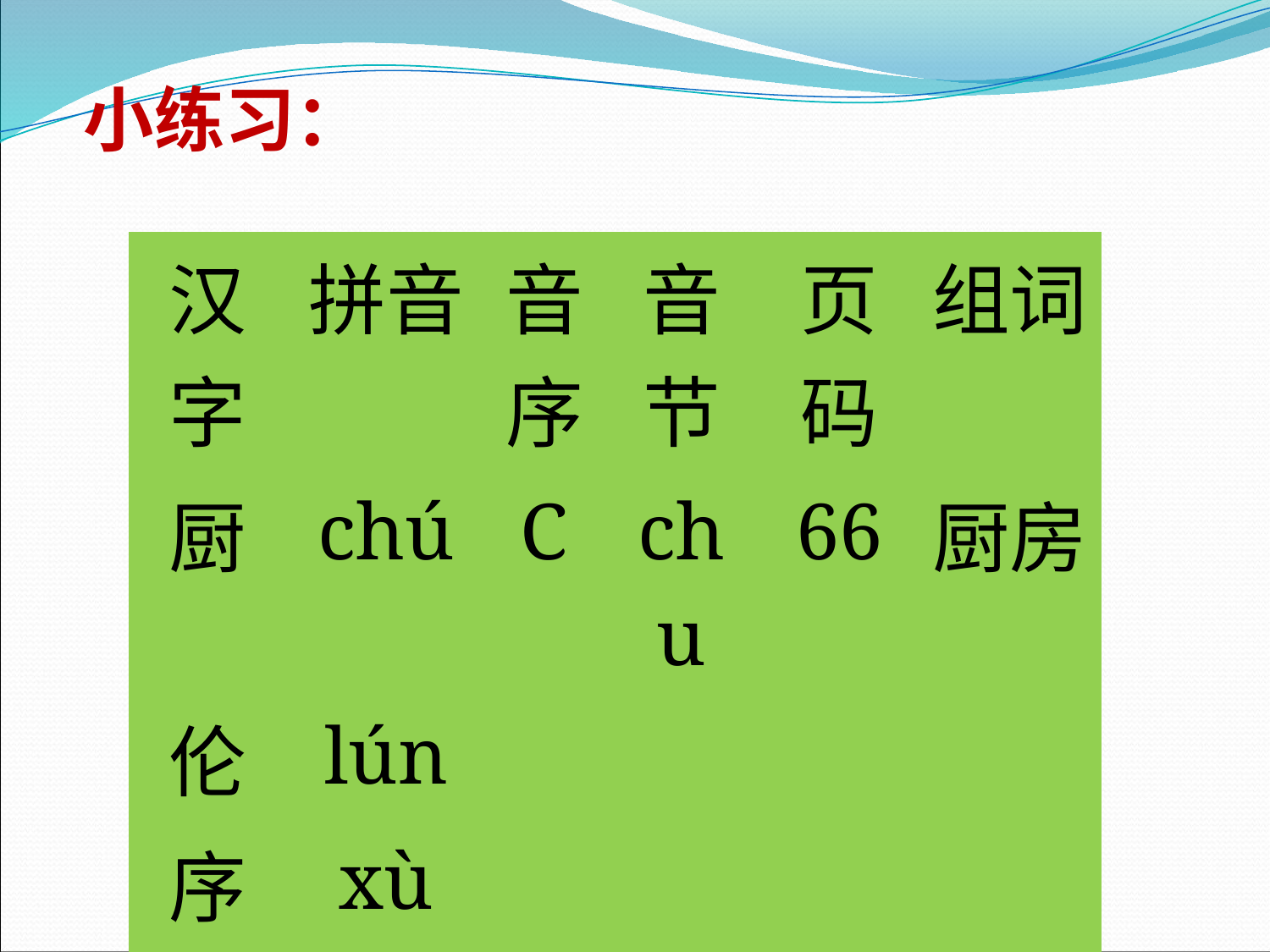

小练习：
| 汉字 | 拼音 | 音序 | 音节 | 页码 | 组词 |
| --- | --- | --- | --- | --- | --- |
| 厨 | chú | C | chu | 66 | 厨房 |
| 伦 | lún |  |  |  |  |
| 序 | xù |  |  |  |  |
| 赠 | zèng |  |  |  |  |